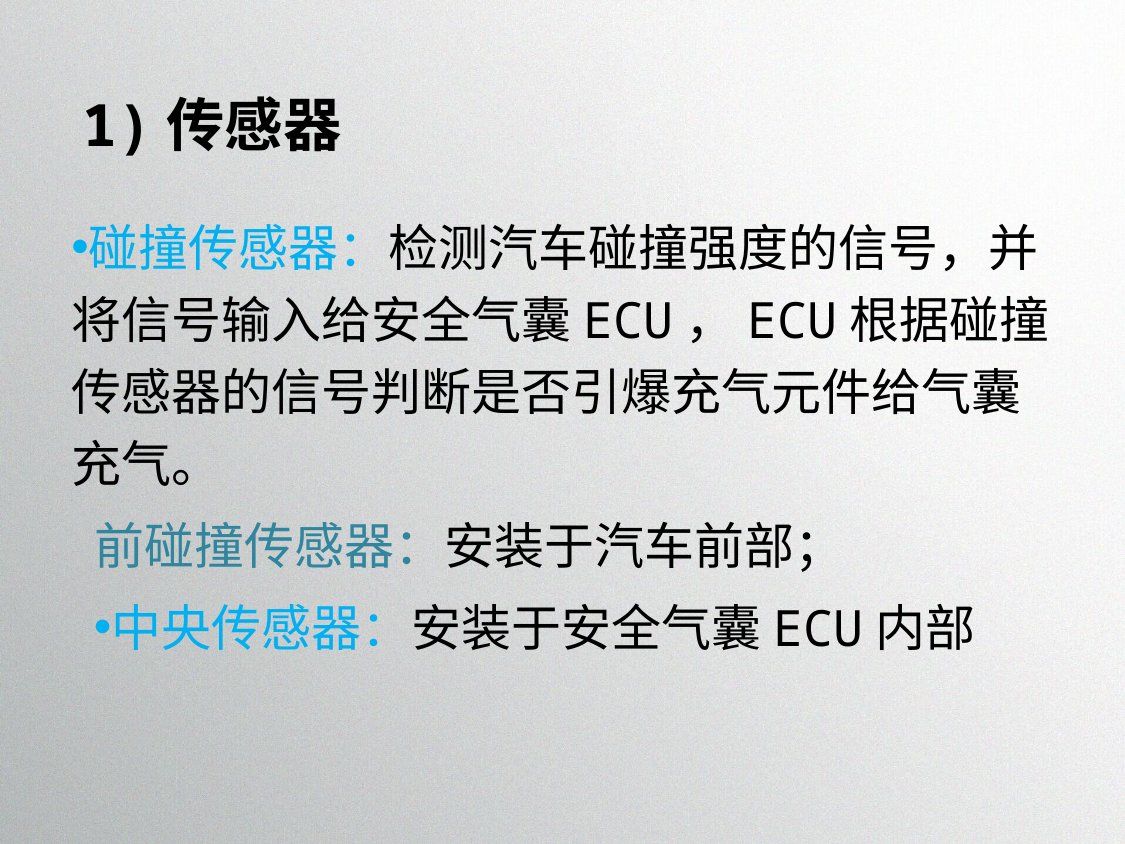

# 1)传感器
碰撞传感器：检测汽车碰撞强度的信号，并将信号输入给安全气囊ECU，ECU根据碰撞传感器的信号判断是否引爆充气元件给气囊充气。
 前碰撞传感器：安装于汽车前部；
中央传感器：安装于安全气囊ECU内部